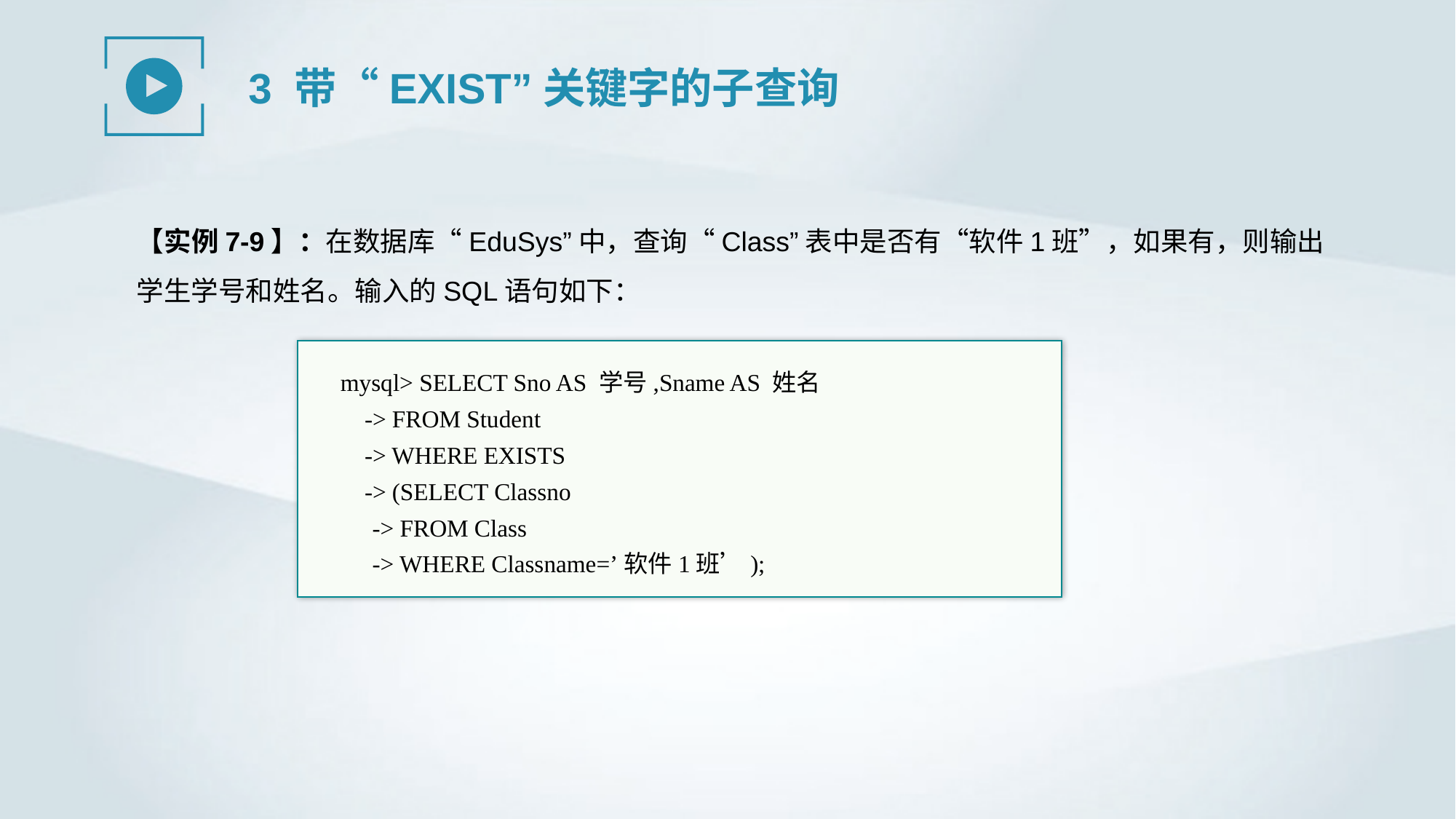

3 带“EXIST”关键字的子查询
【实例7-9】：在数据库“EduSys”中，查询“Class”表中是否有“软件1班”，如果有，则输出学生学号和姓名。输入的SQL语句如下：
mysql> SELECT Sno AS 学号,Sname AS 姓名
    -> FROM Student
    -> WHERE EXISTS
    -> (SELECT Classno
-> FROM Class
-> WHERE Classname=’软件1班’);